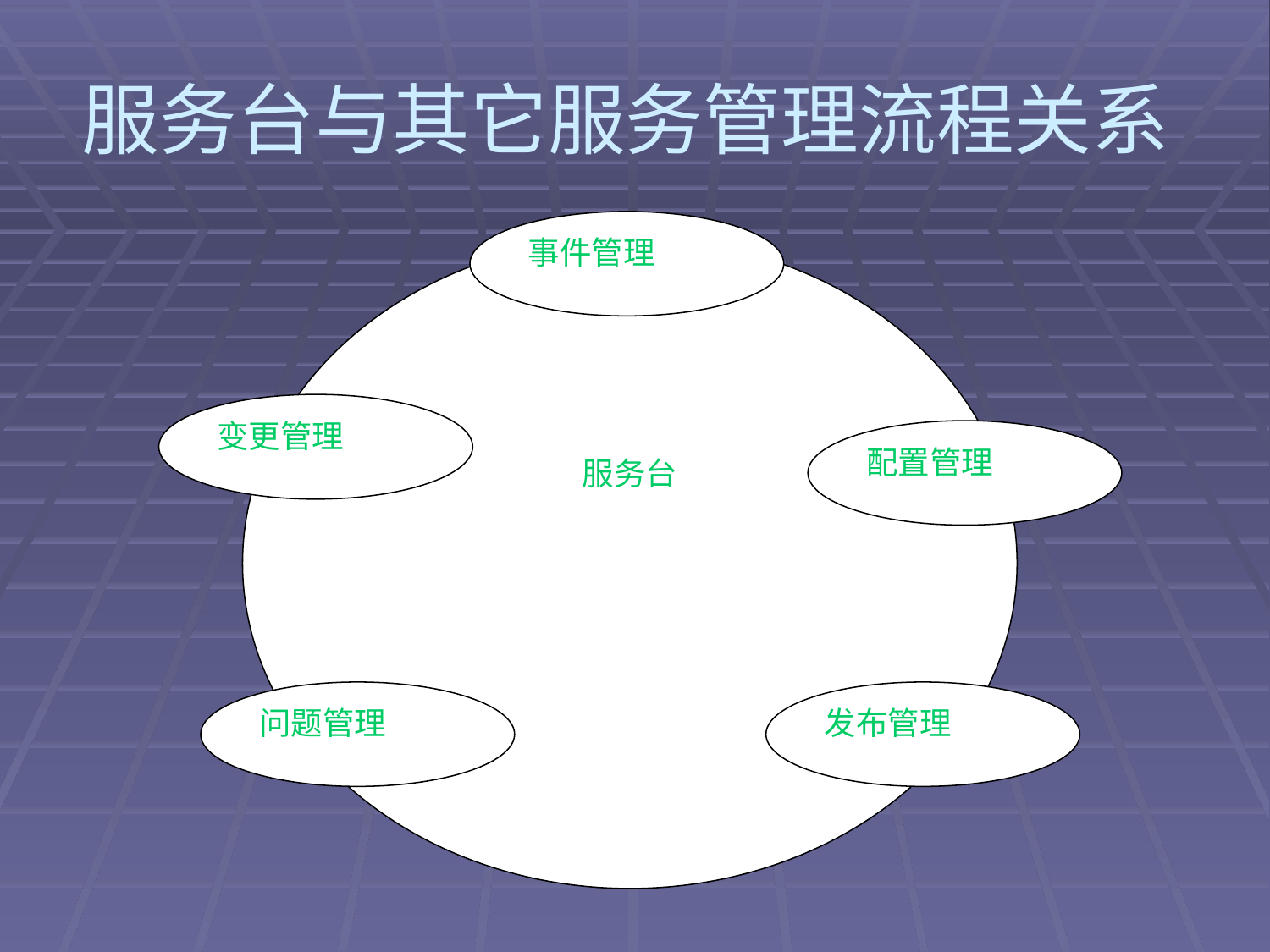

# 服务台与其它服务管理流程关系
事件管理

服务台
变更管理
配置管理
问题管理
发布管理